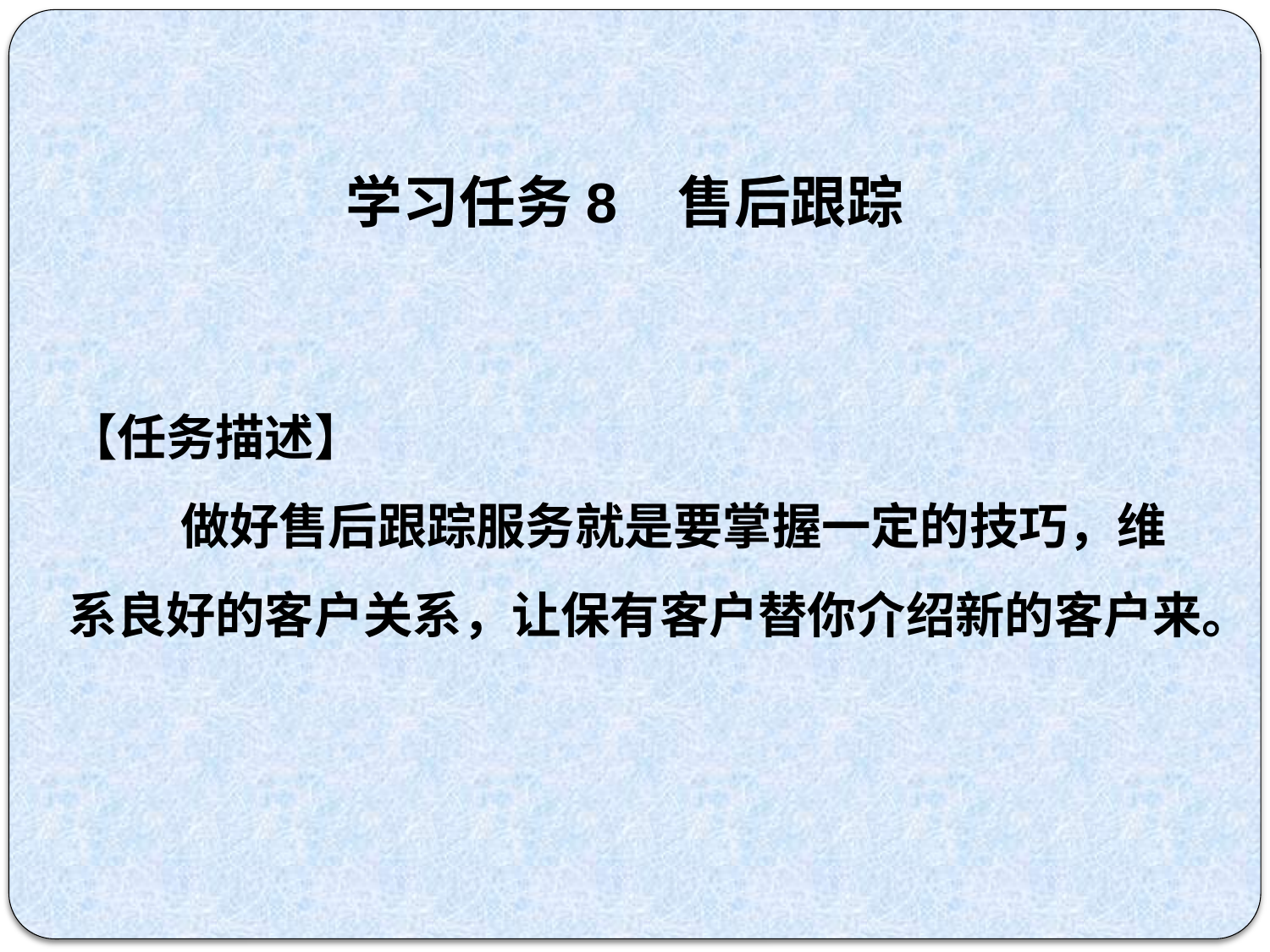

学习任务8   售后跟踪
【任务描述】
         做好售后跟踪服务就是要掌握一定的技巧，维系良好的客户关系，让保有客户替你介绍新的客户来。